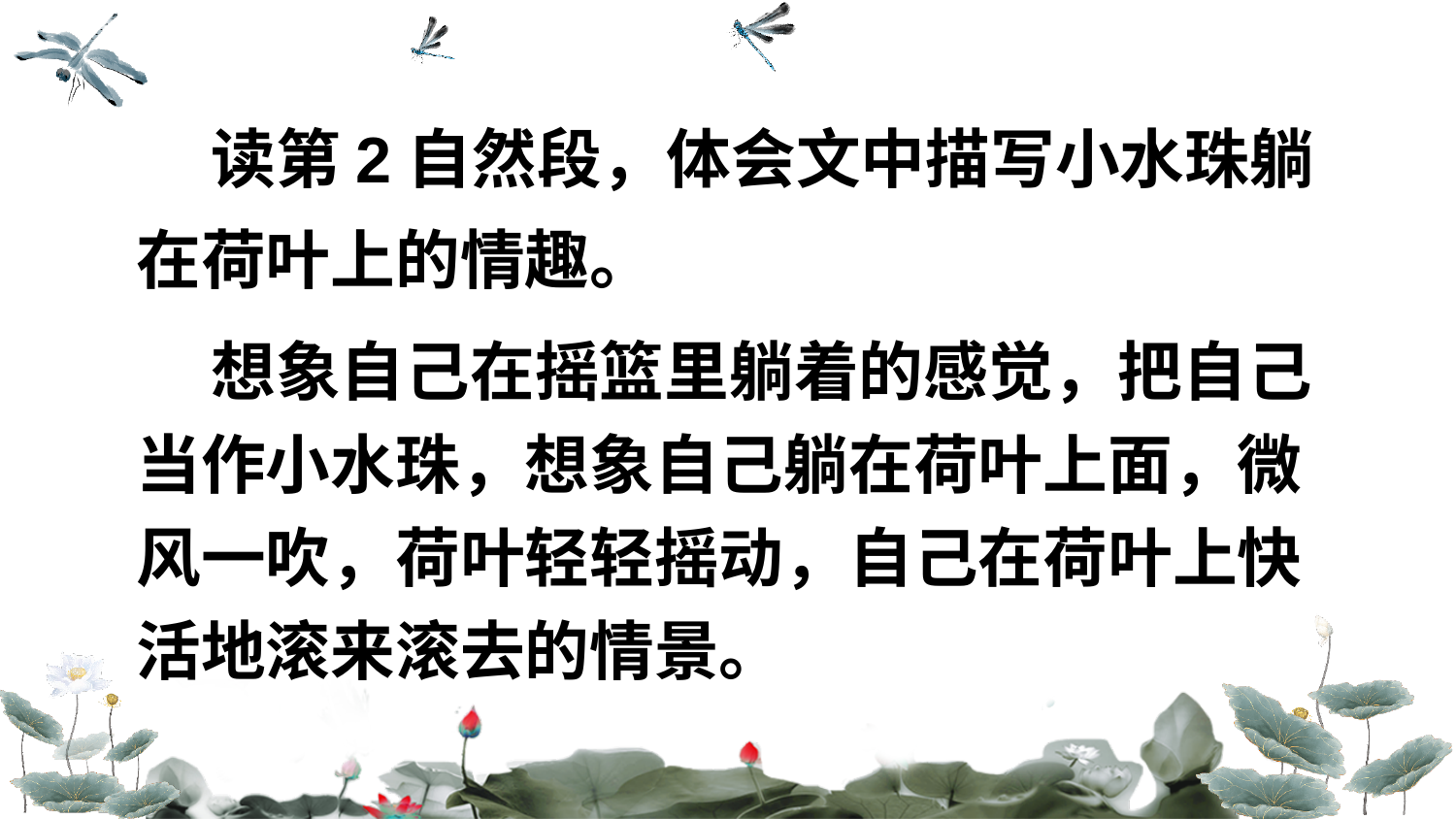

读第2自然段，体会文中描写小水珠躺在荷叶上的情趣。
    想象自己在摇篮里躺着的感觉，把自己当作小水珠，想象自己躺在荷叶上面，微风一吹，荷叶轻轻摇动，自己在荷叶上快活地滚来滚去的情景。